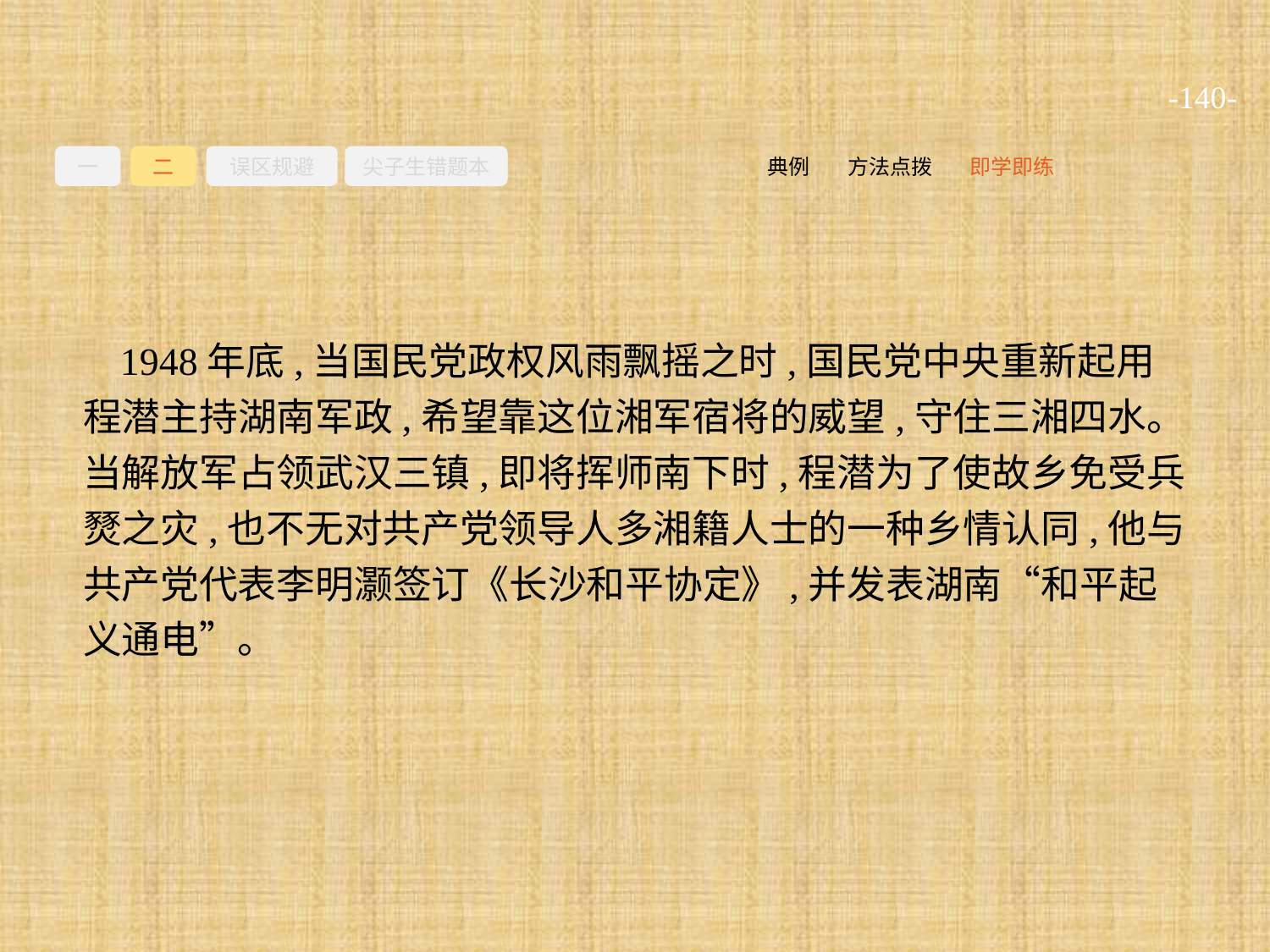

-140-
一
二
误区规避
尖子生错题本
即学即练
方法点拨
典例
1948年底,当国民党政权风雨飘摇之时,国民党中央重新起用程潜主持湖南军政,希望靠这位湘军宿将的威望,守住三湘四水。当解放军占领武汉三镇,即将挥师南下时,程潜为了使故乡免受兵燹之灾,也不无对共产党领导人多湘籍人士的一种乡情认同,他与共产党代表李明灏签订《长沙和平协定》,并发表湖南“和平起义通电”。